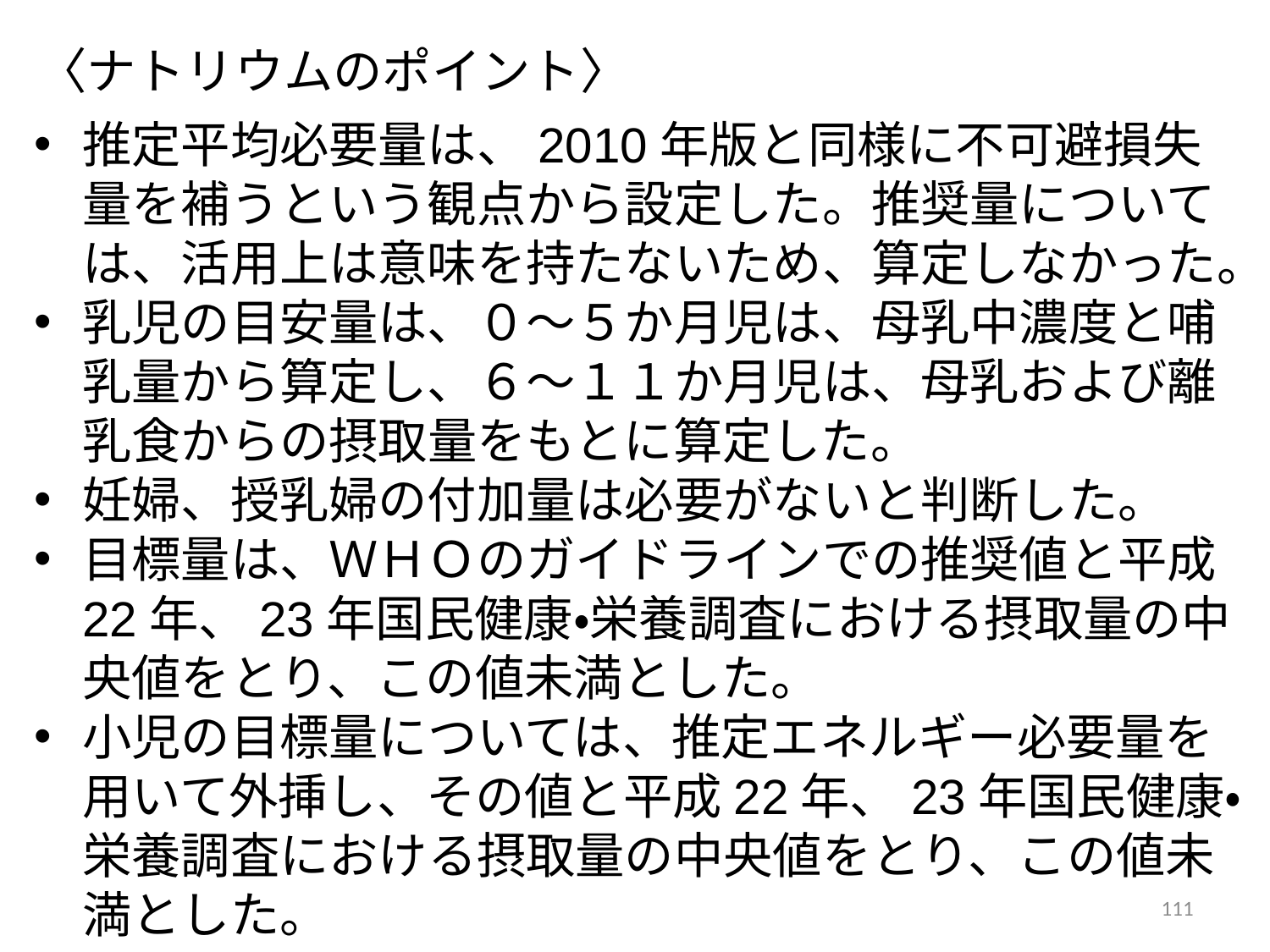

〈ナトリウムのポイント〉

推定平均必要量は、2010年版と同様に不可避損失量を補うという観点から設定した。推奨量については、活用上は意味を持たないため、算定しなかった。
乳児の目安量は、０～５か月児は、母乳中濃度と哺乳量から算定し、６～１１か月児は、母乳および離乳食からの摂取量をもとに算定した。
妊婦、授乳婦の付加量は必要がないと判断した。
目標量は、ＷＨＯのガイドラインでの推奨値と平成22年、23年国民健康・栄養調査における摂取量の中央値をとり、この値未満とした。
小児の目標量については、推定エネルギー必要量を用いて外挿し、その値と平成22年、23年国民健康・栄養調査における摂取量の中央値をとり、この値未満とした。
111